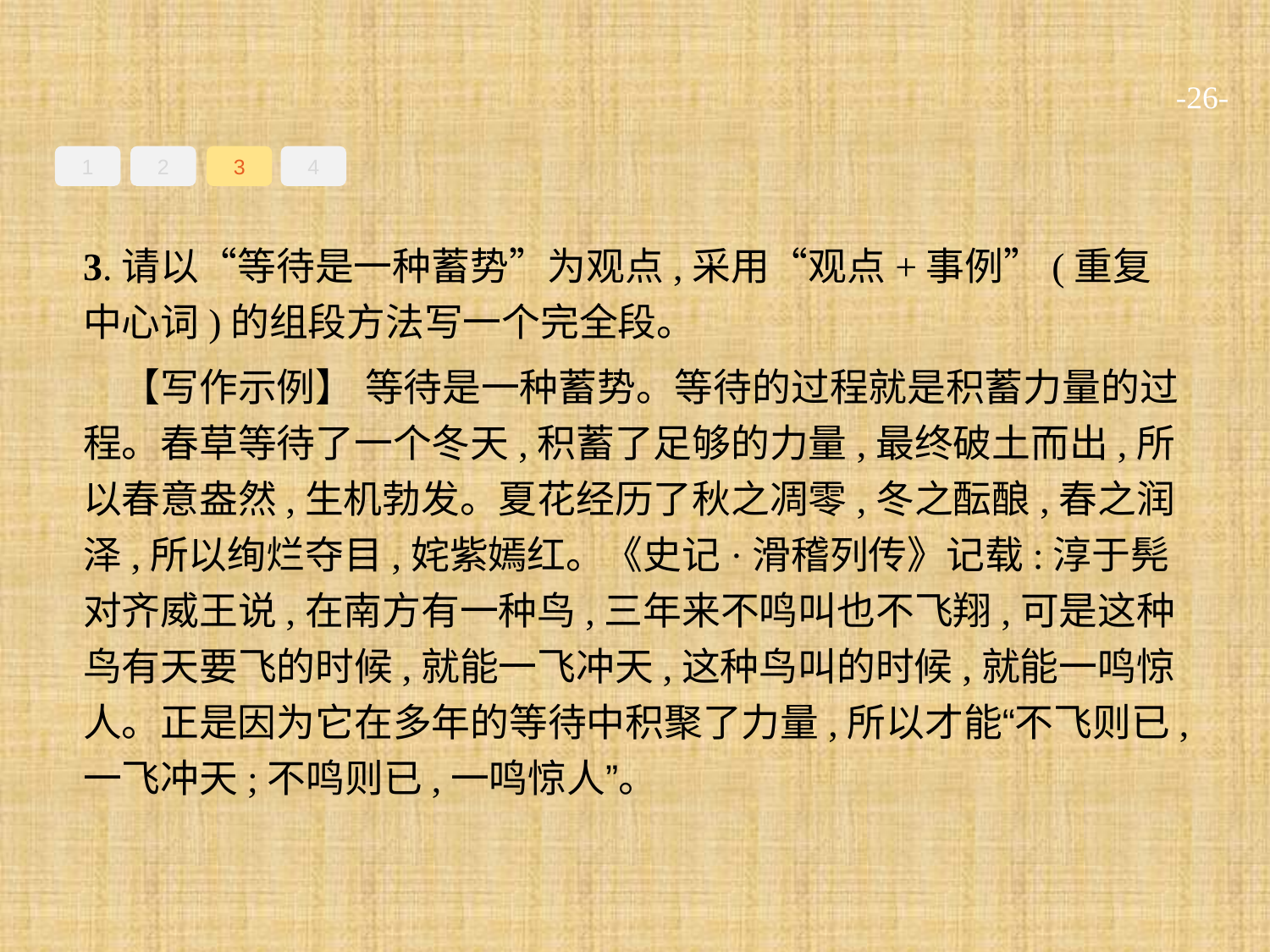

-26-
1
2
3
4
3.请以“等待是一种蓄势”为观点,采用“观点+事例”(重复中心词)的组段方法写一个完全段。
【写作示例】 等待是一种蓄势。等待的过程就是积蓄力量的过程。春草等待了一个冬天,积蓄了足够的力量,最终破土而出,所以春意盎然,生机勃发。夏花经历了秋之凋零,冬之酝酿,春之润泽,所以绚烂夺目,姹紫嫣红。《史记·滑稽列传》记载:淳于髡对齐威王说,在南方有一种鸟,三年来不鸣叫也不飞翔,可是这种鸟有天要飞的时候,就能一飞冲天,这种鸟叫的时候,就能一鸣惊人。正是因为它在多年的等待中积聚了力量,所以才能“不飞则已,一飞冲天;不鸣则已,一鸣惊人”。